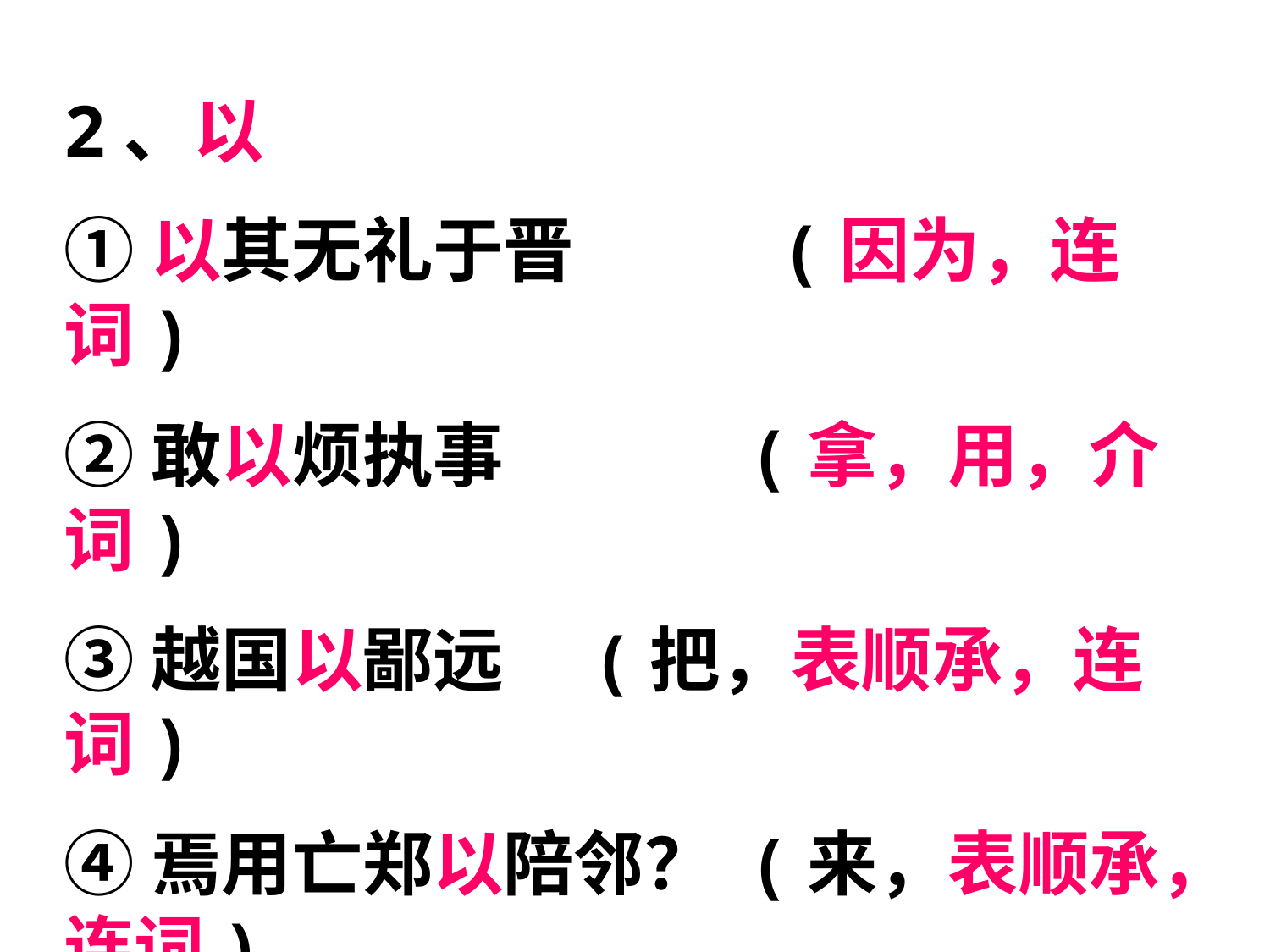

2、以
①以其无礼于晋　　   (因为，连词)
②敢以烦执事　　　 (拿，用，介词)
③越国以鄙远　(把，表顺承，连词)
④焉用亡郑以陪邻？ (来，表顺承，连词)
⑤若舍郑以为东道主　   (把，介词)